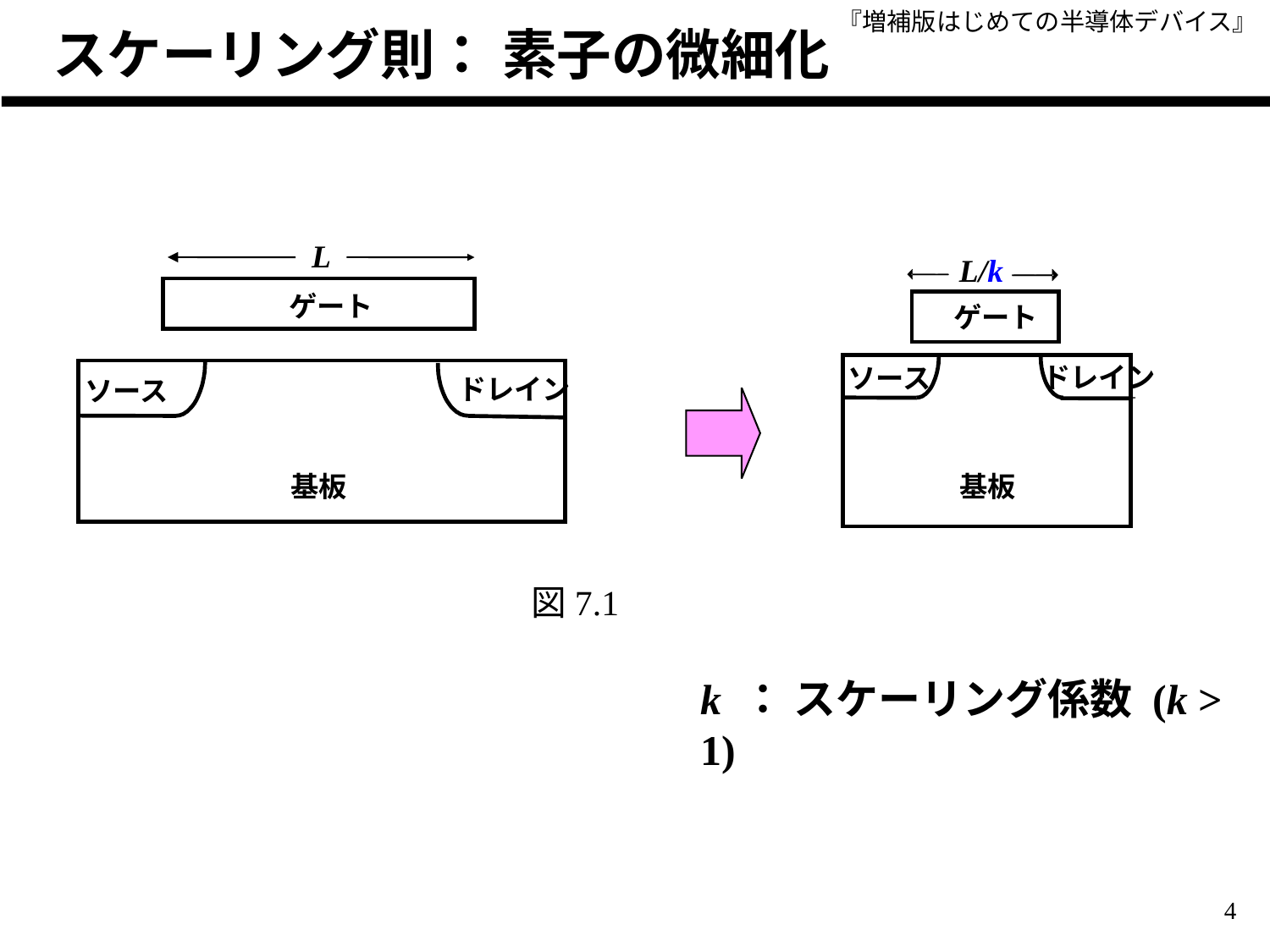

スケーリング則： 素子の微細化
L
L/k

ゲート

ドレイン
ソース

基板

ゲート

ドレイン
ソース

基板
図7.1
k ： スケーリング係数 (k > 1)
4